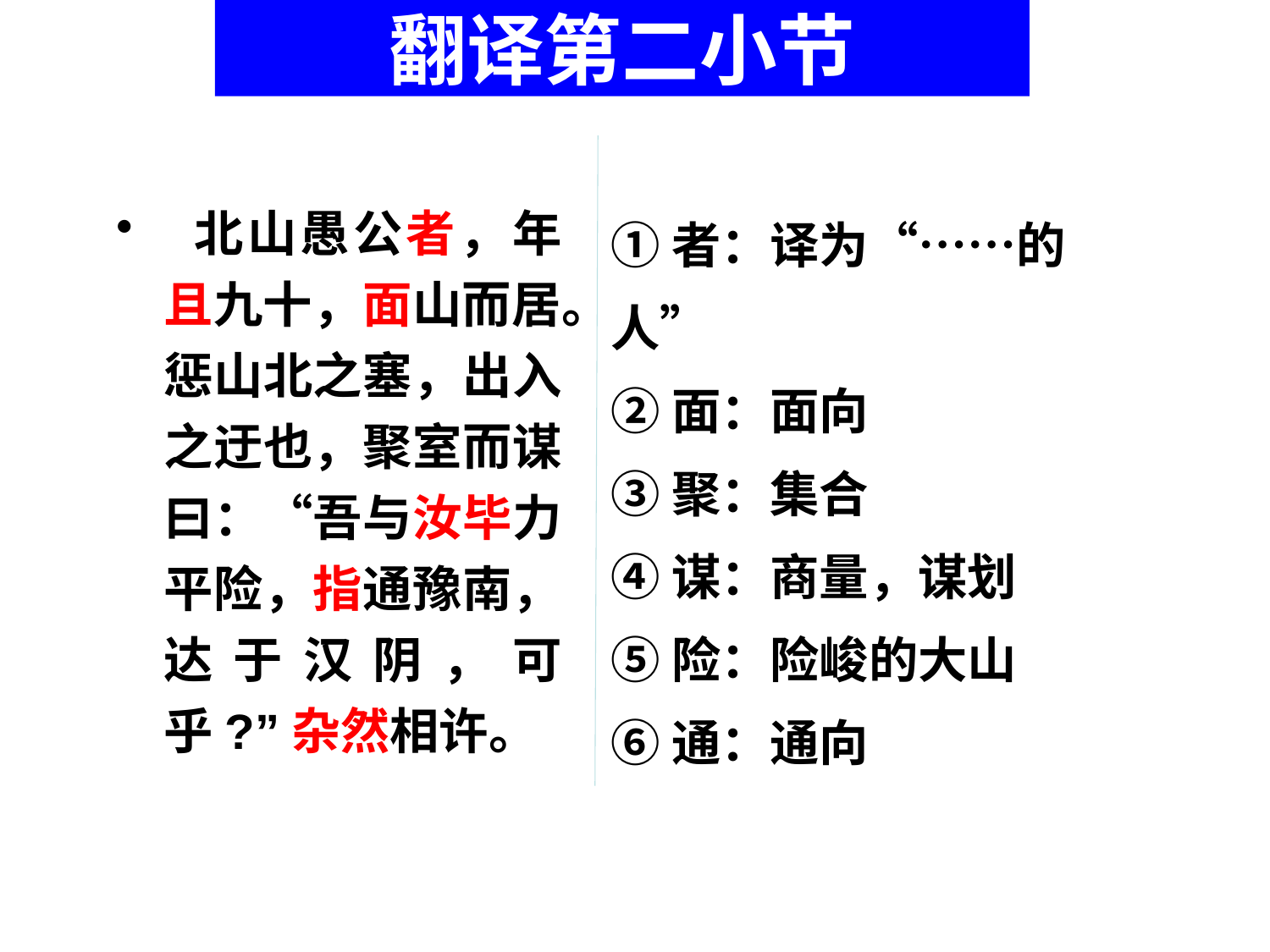

# 翻译第二小节
 北山愚公者，年且九十，面山而居。惩山北之塞，出入之迂也，聚室而谋曰：“吾与汝毕力平险，指通豫南，达于汉阴，可乎?”杂然相许。
①者：译为“……的人”
②面：面向
③聚：集合
④谋：商量，谋划
⑤险：险峻的大山
⑥通：通向